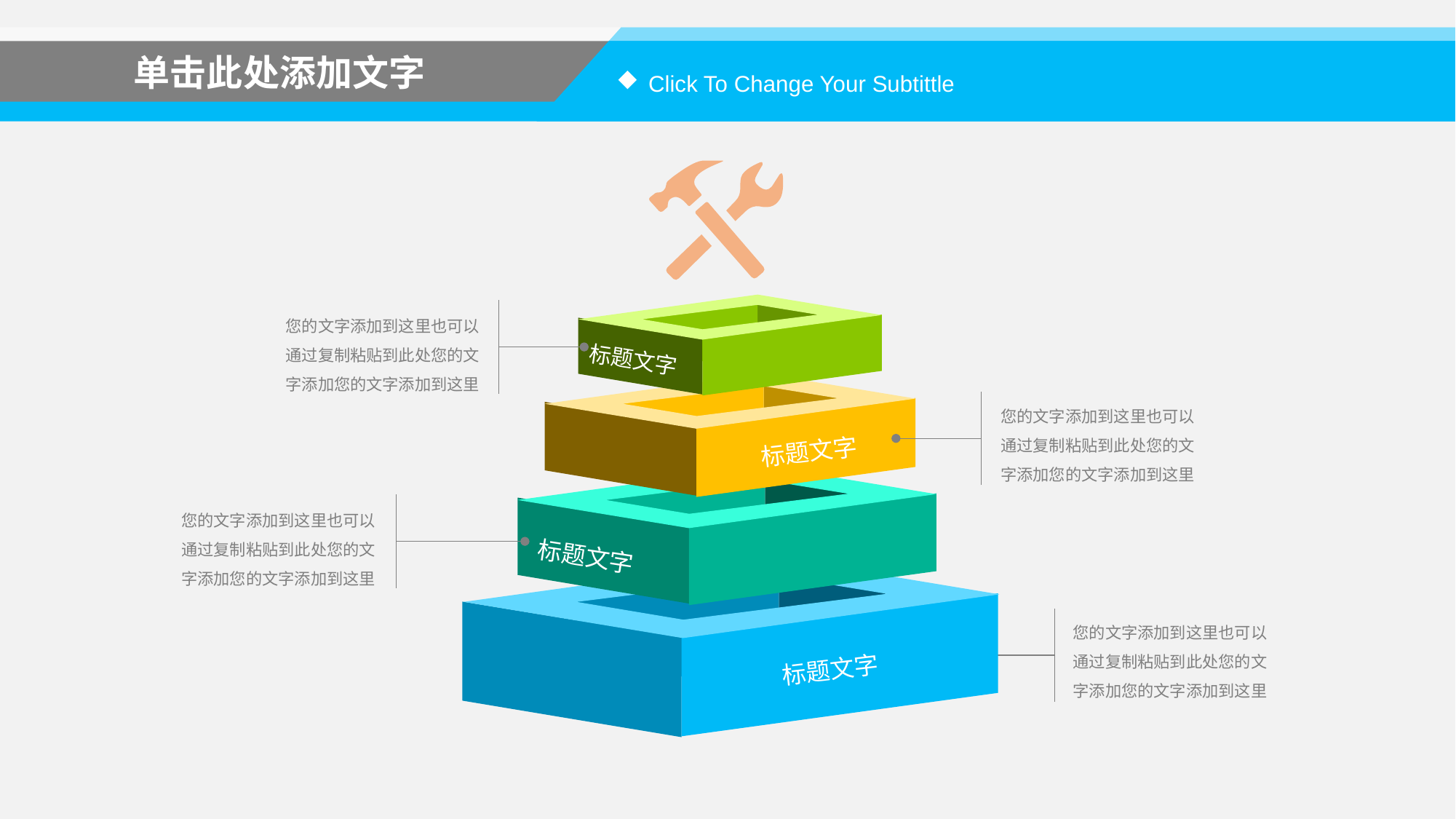

单击此处添加文字
Click To Change Your Subtittle

标题文字

标题文字

标题文字

标题文字
您的文字添加到这里也可以通过复制粘贴到此处您的文字添加您的文字添加到这里
您的文字添加到这里也可以通过复制粘贴到此处您的文字添加您的文字添加到这里
您的文字添加到这里也可以通过复制粘贴到此处您的文字添加您的文字添加到这里

您的文字添加到这里也可以通过复制粘贴到此处您的文字添加您的文字添加到这里